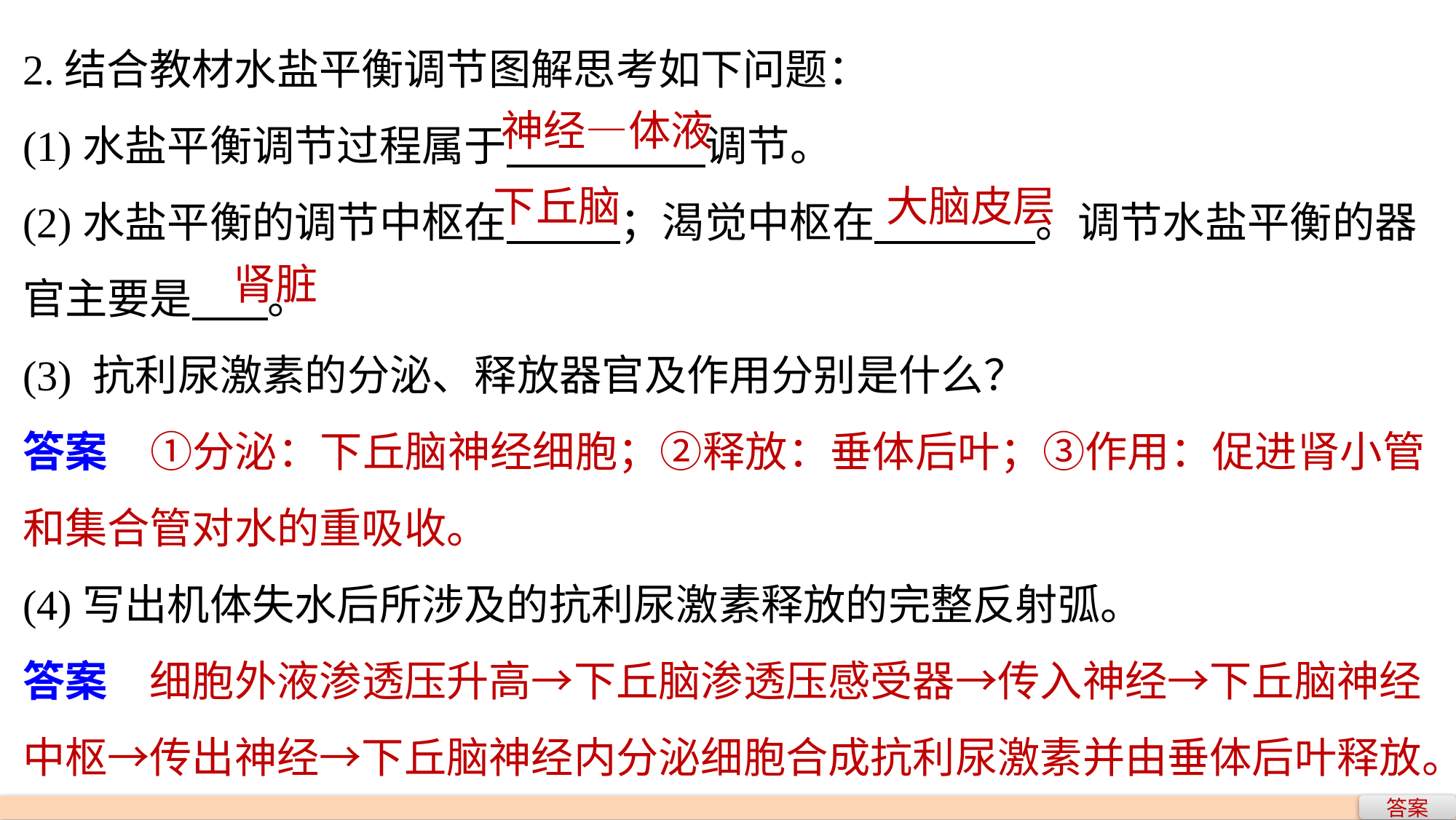

2.结合教材水盐平衡调节图解思考如下问题：
(1)水盐平衡调节过程属于                     调节。
(2)水盐平衡的调节中枢在            ；渴觉中枢在                 。调节水盐平衡的器官主要是        。
(3) 抗利尿激素的分泌、释放器官及作用分别是什么？
答案　①分泌：下丘脑神经细胞；②释放：垂体后叶；③作用：促进肾小管和集合管对水的重吸收。
(4)写出机体失水后所涉及的抗利尿激素释放的完整反射弧。
答案　细胞外液渗透压升高→下丘脑渗透压感受器→传入神经→下丘脑神经中枢→传出神经→下丘脑神经内分泌细胞合成抗利尿激素并由垂体后叶释放。
神经—体液
下丘脑
大脑皮层
肾脏
答案